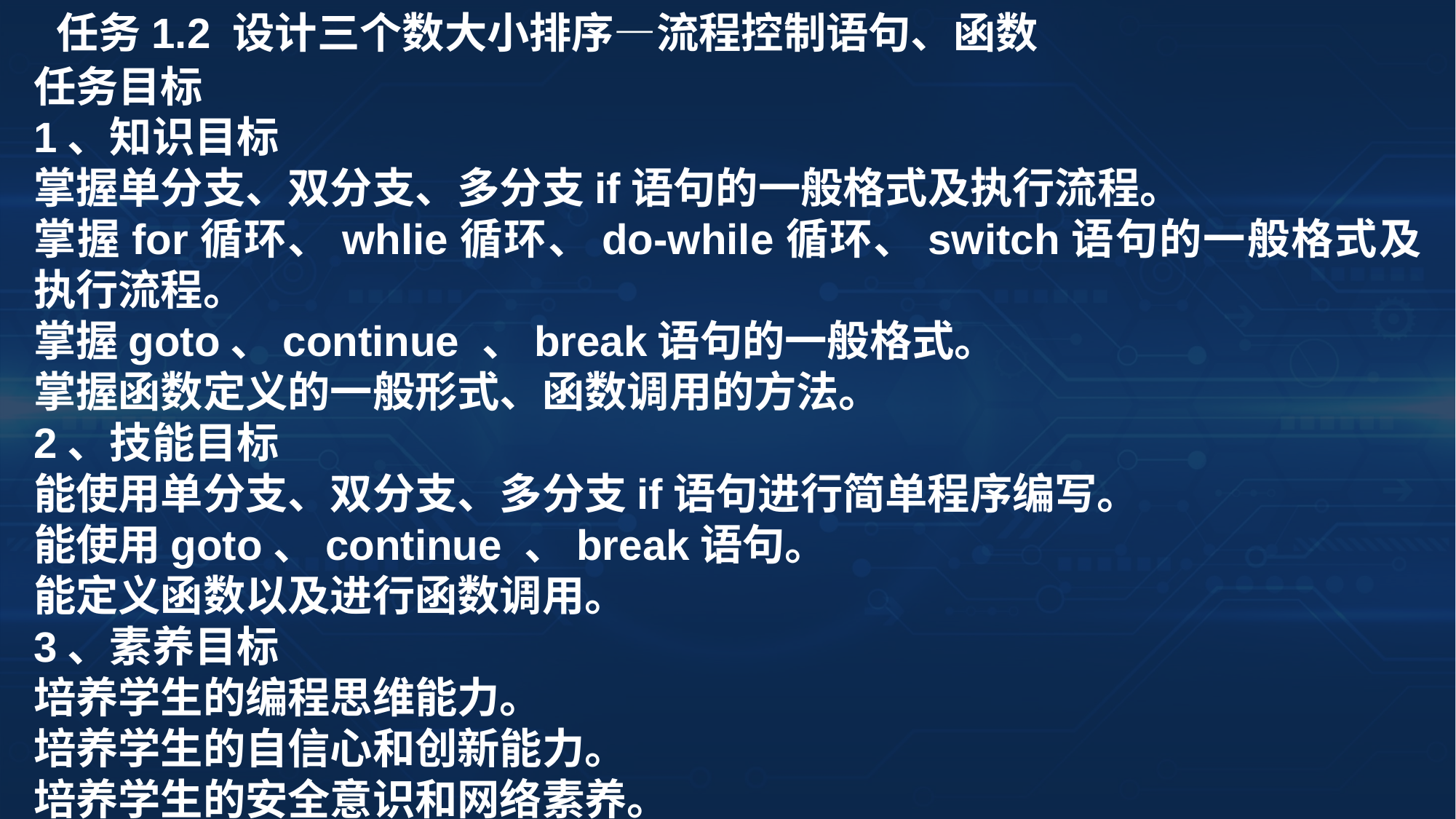

任务1.2 设计三个数大小排序—流程控制语句、函数
任务目标
1、知识目标
掌握单分支、双分支、多分支if语句的一般格式及执行流程。
掌握for循环、whlie循环、do-while循环、switch语句的一般格式及执行流程。
掌握goto、continue 、break语句的一般格式。
掌握函数定义的一般形式、函数调用的方法。
2、技能目标
能使用单分支、双分支、多分支if语句进行简单程序编写。
能使用goto、continue 、break语句。
能定义函数以及进行函数调用。
3、素养目标
培养学生的编程思维能力。
培养学生的自信心和创新能力。
培养学生的安全意识和网络素养。